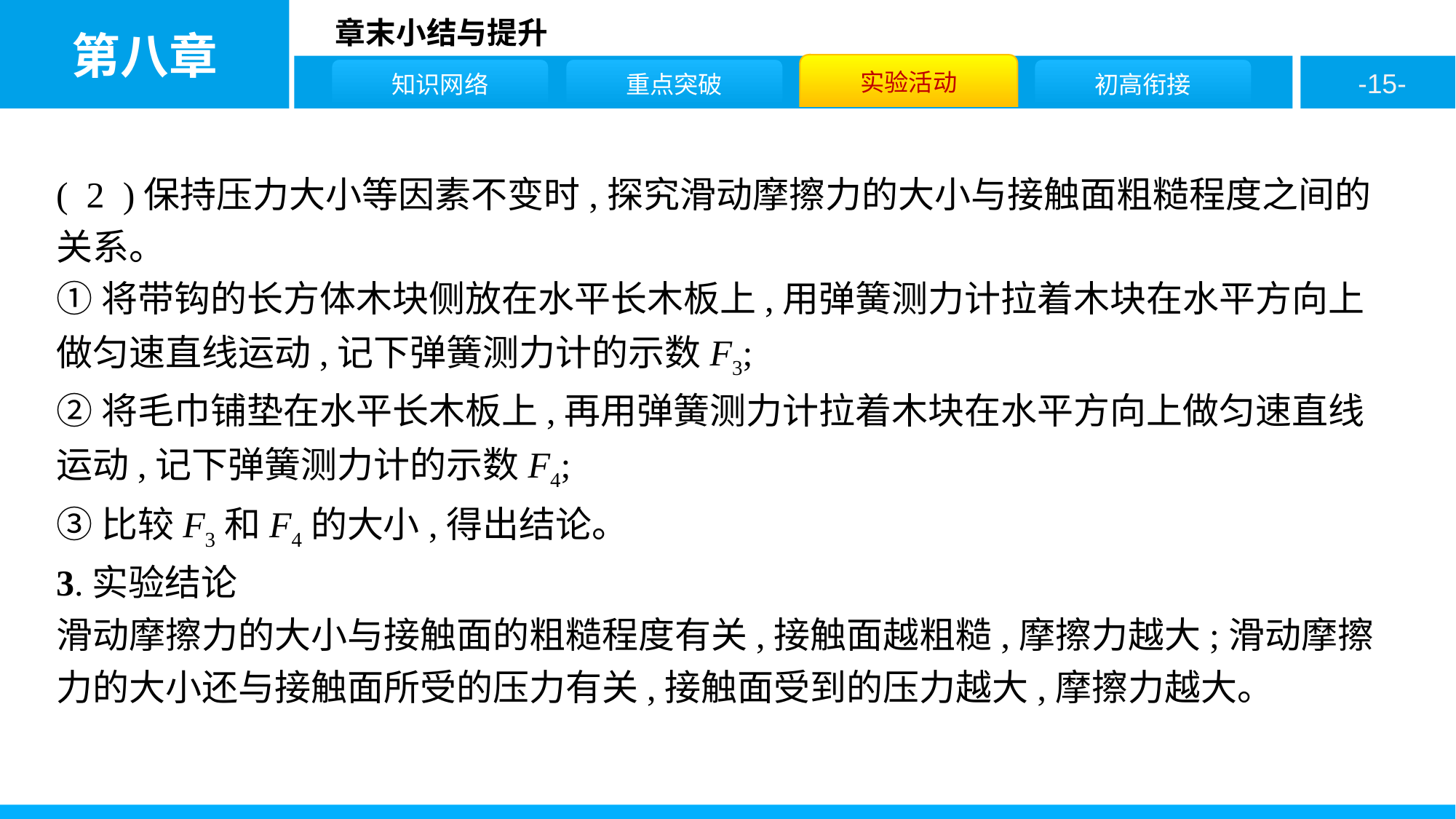

(  2  )保持压力大小等因素不变时,探究滑动摩擦力的大小与接触面粗糙程度之间的关系。
①将带钩的长方体木块侧放在水平长木板上,用弹簧测力计拉着木块在水平方向上做匀速直线运动,记下弹簧测力计的示数F3;
②将毛巾铺垫在水平长木板上,再用弹簧测力计拉着木块在水平方向上做匀速直线运动,记下弹簧测力计的示数F4;
③比较F3和F4的大小,得出结论。
3.实验结论
滑动摩擦力的大小与接触面的粗糙程度有关,接触面越粗糙,摩擦力越大;滑动摩擦力的大小还与接触面所受的压力有关,接触面受到的压力越大,摩擦力越大。